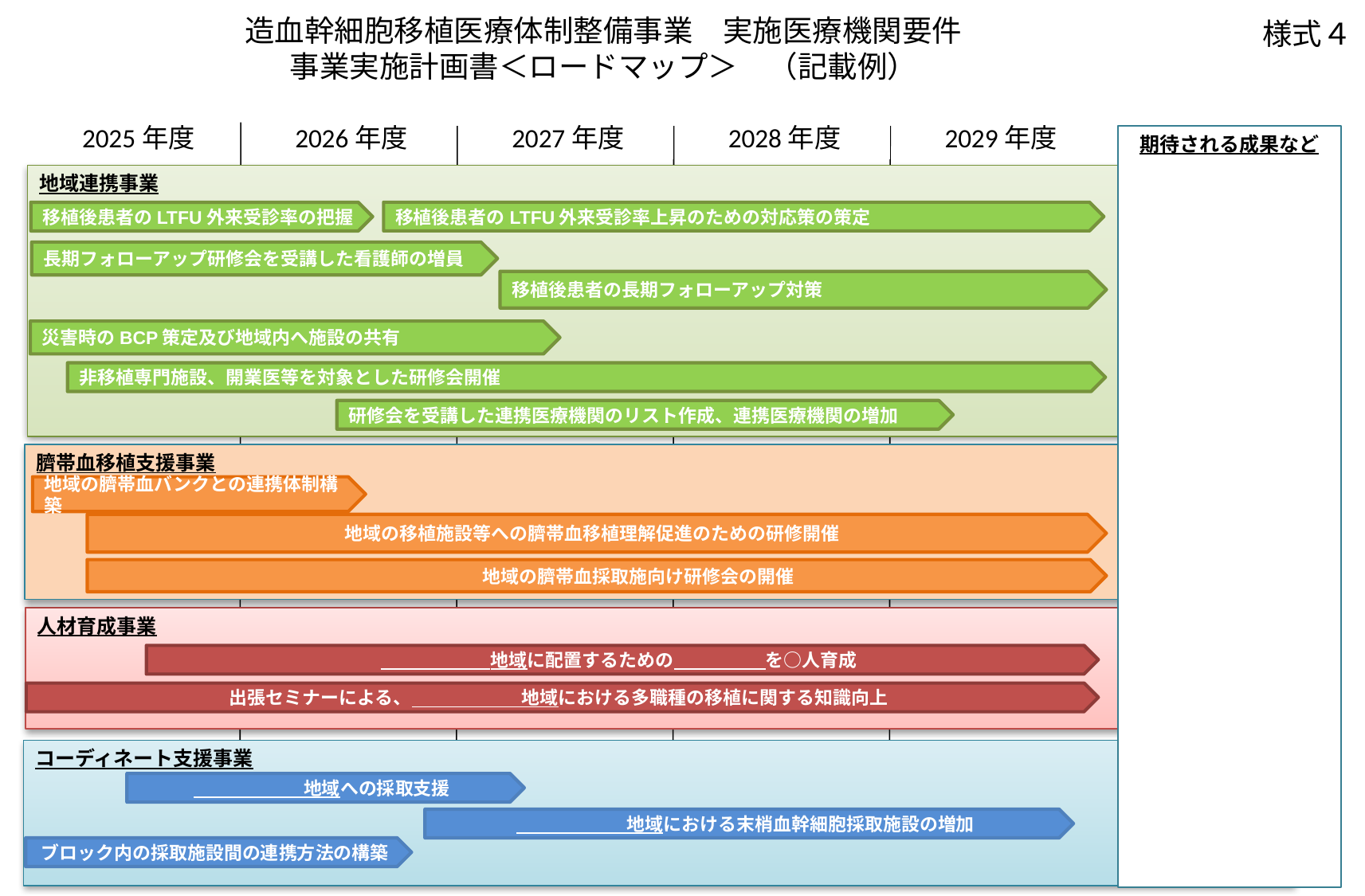

造血幹細胞移植医療体制整備事業　実施医療機関要件
事業実施計画書＜ロードマップ＞　（記載例）
様式４

2025年度
2026年度
2027年度
2028年度
2029年度
期待される成果など
地域連携事業
移植後患者のLTFU外来受診率上昇のための対応策の策定
移植後患者のLTFU外来受診率の把握
長期フォローアップ研修会を受講した看護師の増員
移植後患者の長期フォローアップ対策
非移植専門施設、開業医等を対象とした研修会開催
研修会を受講した連携医療機関のリスト作成、連携医療機関の増加
災害時のBCP策定及び地域内へ施設の共有
臍帯血移植支援事業
地域の臍帯血バンクとの連携体制構築
地域の移植施設等への臍帯血移植理解促進のための研修開催
　　　　　地域の臍帯血採取施向け研修会の開催
人材育成事業
　　　　　　地域に配置するための　　　　　を○人育成
出張セミナーによる、　　　　　　地域における多職種の移植に関する知識向上
コーディネート支援事業
　　　　　　地域への採取支援
　　　　　　地域における末梢血幹細胞採取施設の増加
ブロック内の採取施設間の連携方法の構築